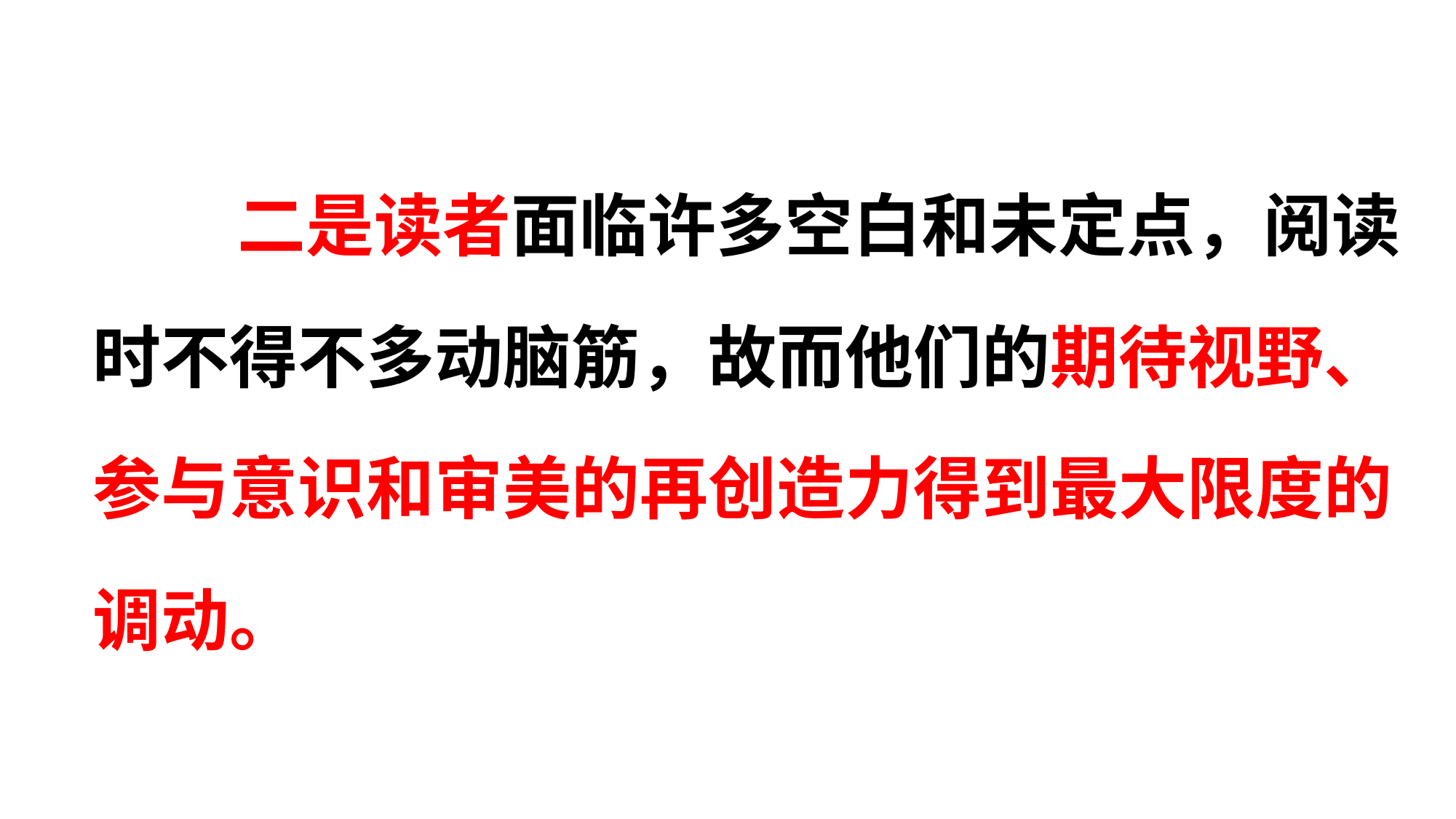

二是读者面临许多空白和未定点，阅读时不得不多动脑筋，故而他们的期待视野、参与意识和审美的再创造力得到最大限度的调动。